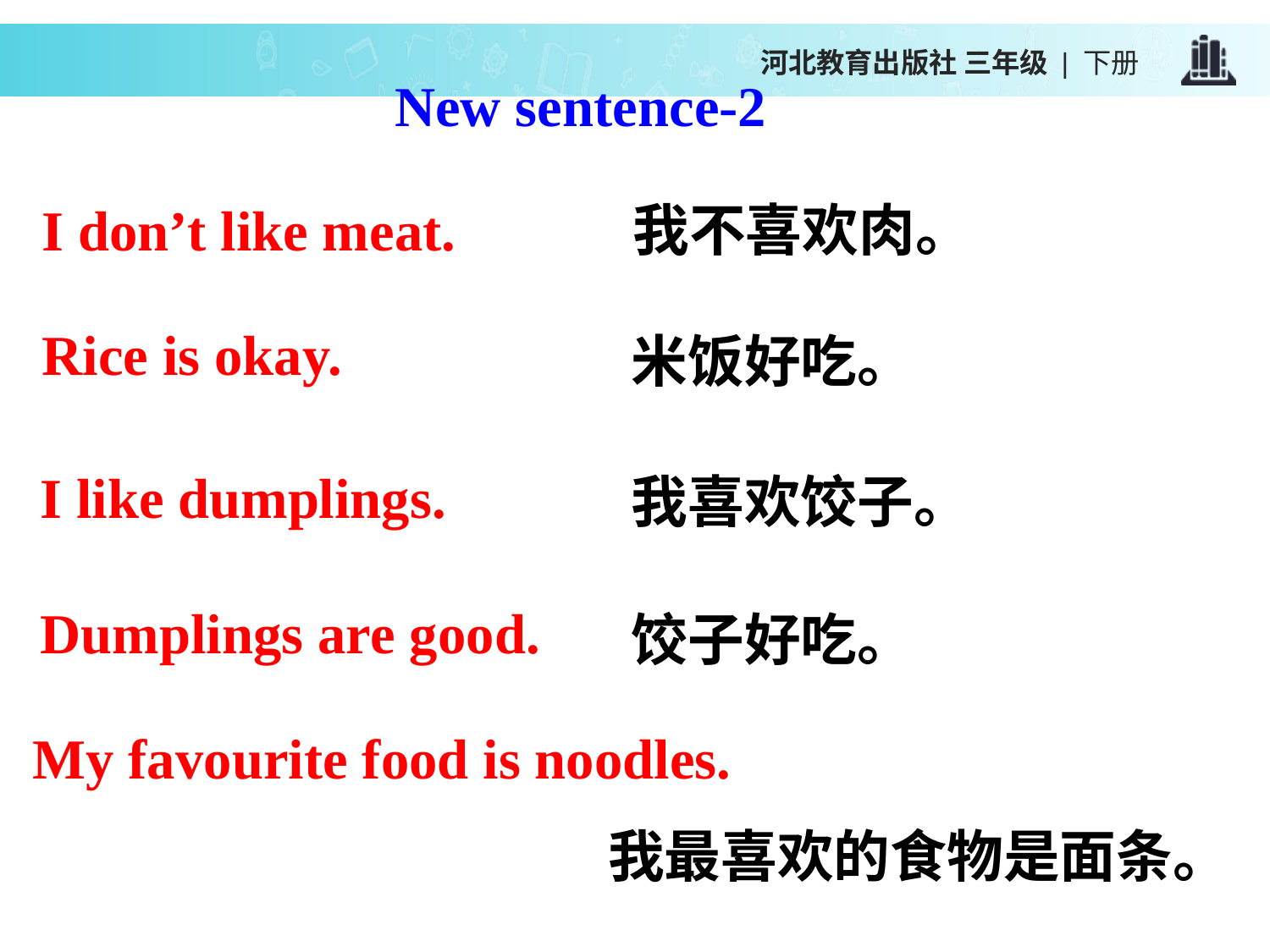

河北教育出版社 三年级 | 下册
New sentence-2
I don’t like meat.
我不喜欢肉。
Rice is okay.
米饭好吃。
I like dumplings.
我喜欢饺子。
Dumplings are good.
饺子好吃。
My favourite food is noodles.
我最喜欢的食物是面条。